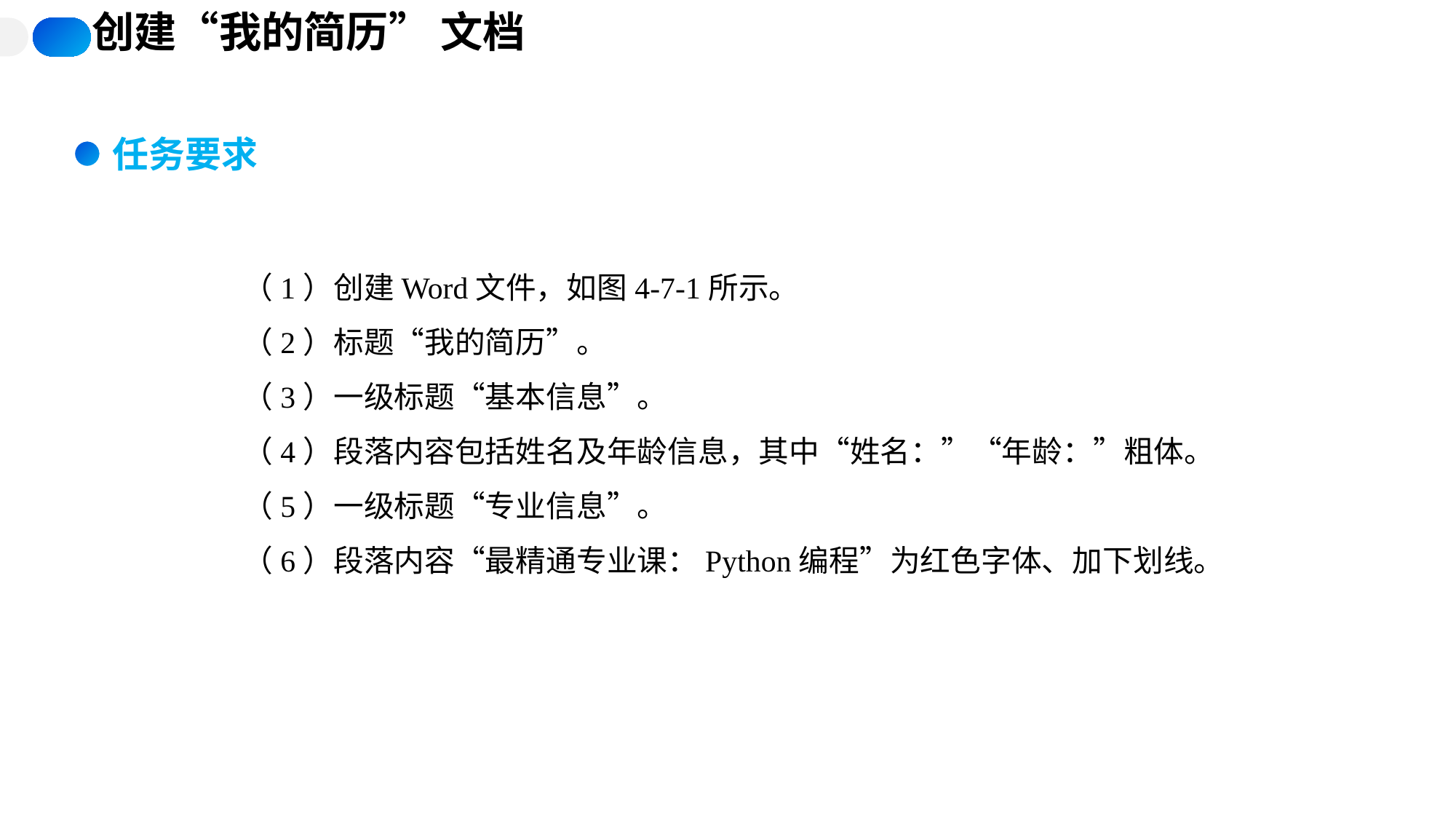

创建“我的简历” 文档
任务要求

（1）创建Word文件，如图4-7-1所示。
（2）标题“我的简历”。
（3）一级标题“基本信息”。
（4）段落内容包括姓名及年龄信息，其中“姓名：”“年龄：”粗体。
（5）一级标题“专业信息”。
（6）段落内容“最精通专业课：Python编程”为红色字体、加下划线。